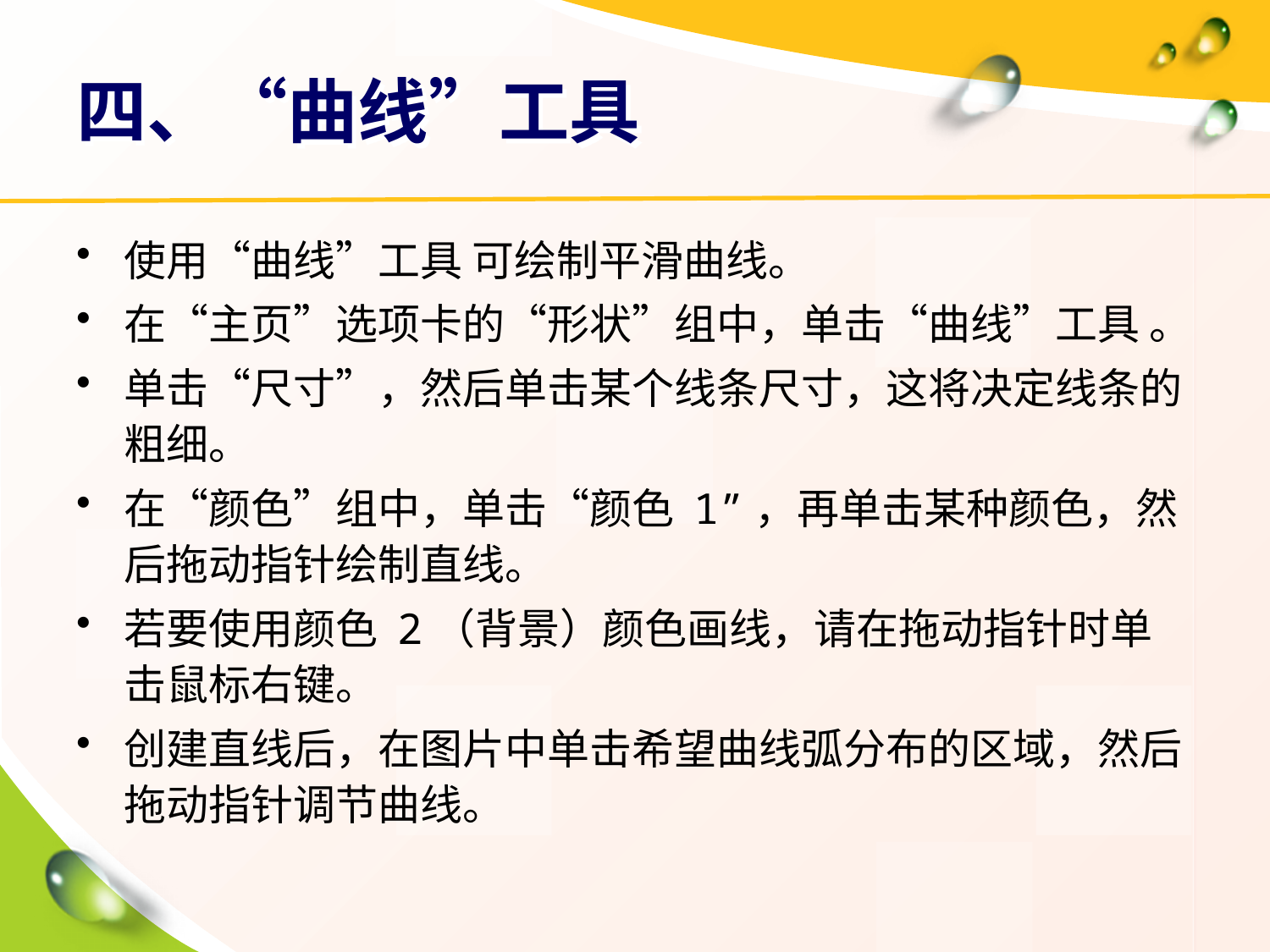

# 四、“曲线”工具
使用“曲线”工具 可绘制平滑曲线。
在“主页”选项卡的“形状”组中，单击“曲线”工具 。
单击“尺寸”，然后单击某个线条尺寸，这将决定线条的粗细。
在“颜色”组中，单击“颜色 1”，再单击某种颜色，然后拖动指针绘制直线。
若要使用颜色 2（背景）颜色画线，请在拖动指针时单击鼠标右键。
创建直线后，在图片中单击希望曲线弧分布的区域，然后拖动指针调节曲线。